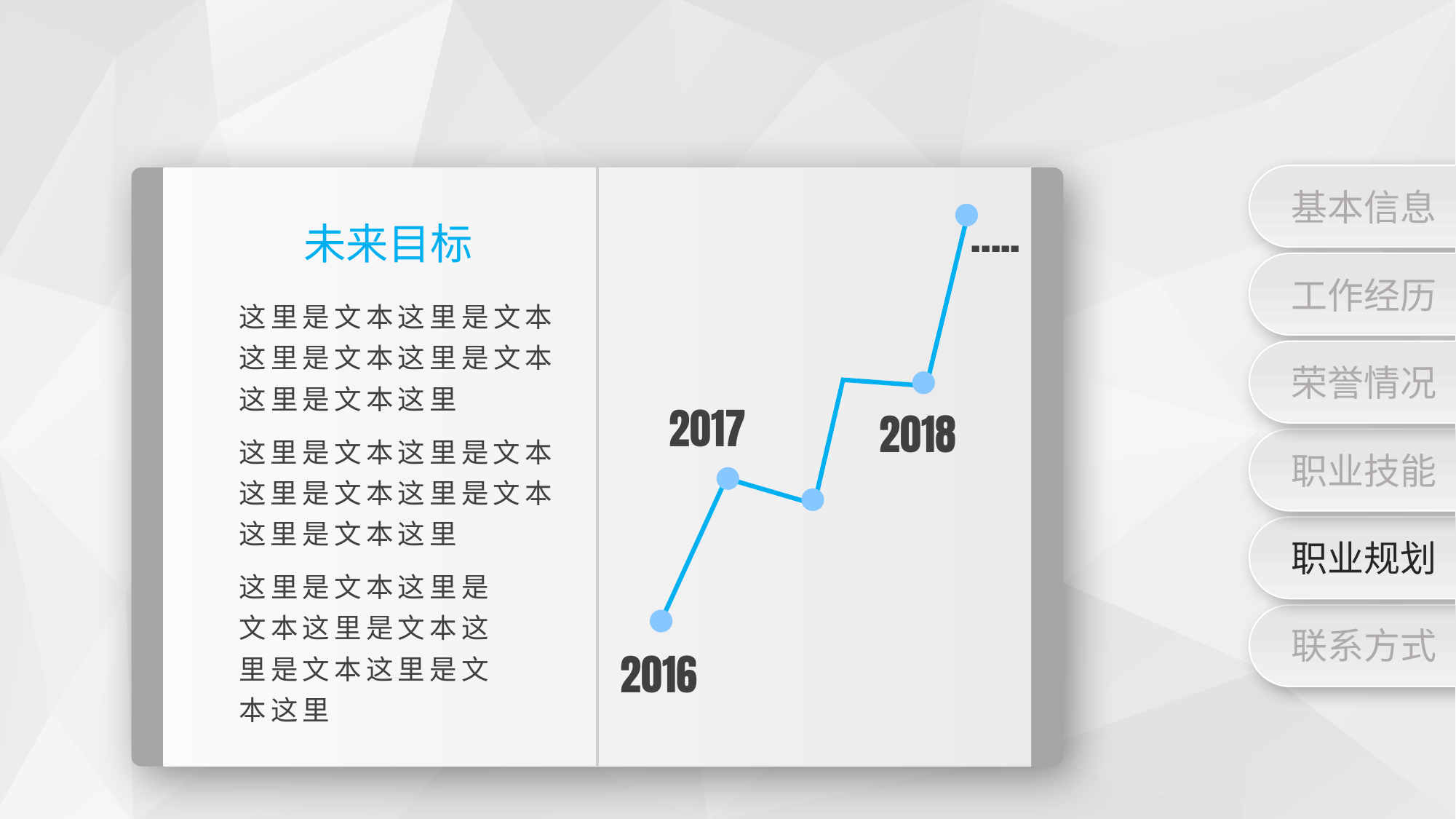

基本信息

…..
未来目标

工作经历
这里是文本这里是文本这里是文本这里是文本这里是文本这里
荣誉情况

2017
2018
这里是文本这里是文本这里是文本这里是文本这里是文本这里
职业技能

职业规划
这里是文本这里是文本这里是文本这里是文本这里是文本这里

联系方式
2016